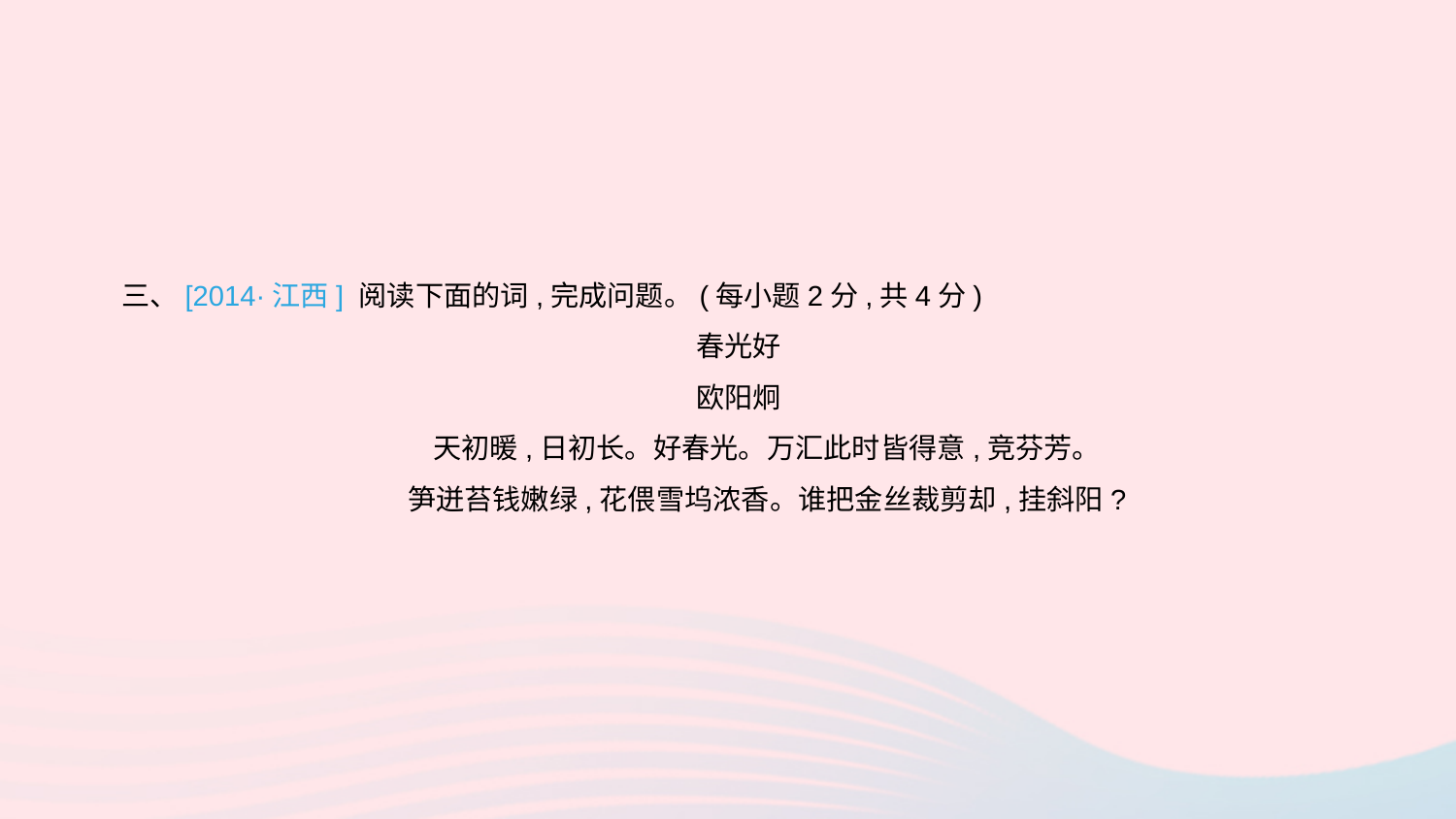

三、[2014·江西] 阅读下面的词,完成问题。(每小题2分,共4分)
春光好
欧阳炯
　　天初暖,日初长。好春光。万汇此时皆得意,竞芬芳。
　　笋迸苔钱嫩绿,花偎雪坞浓香。谁把金丝裁剪却,挂斜阳?